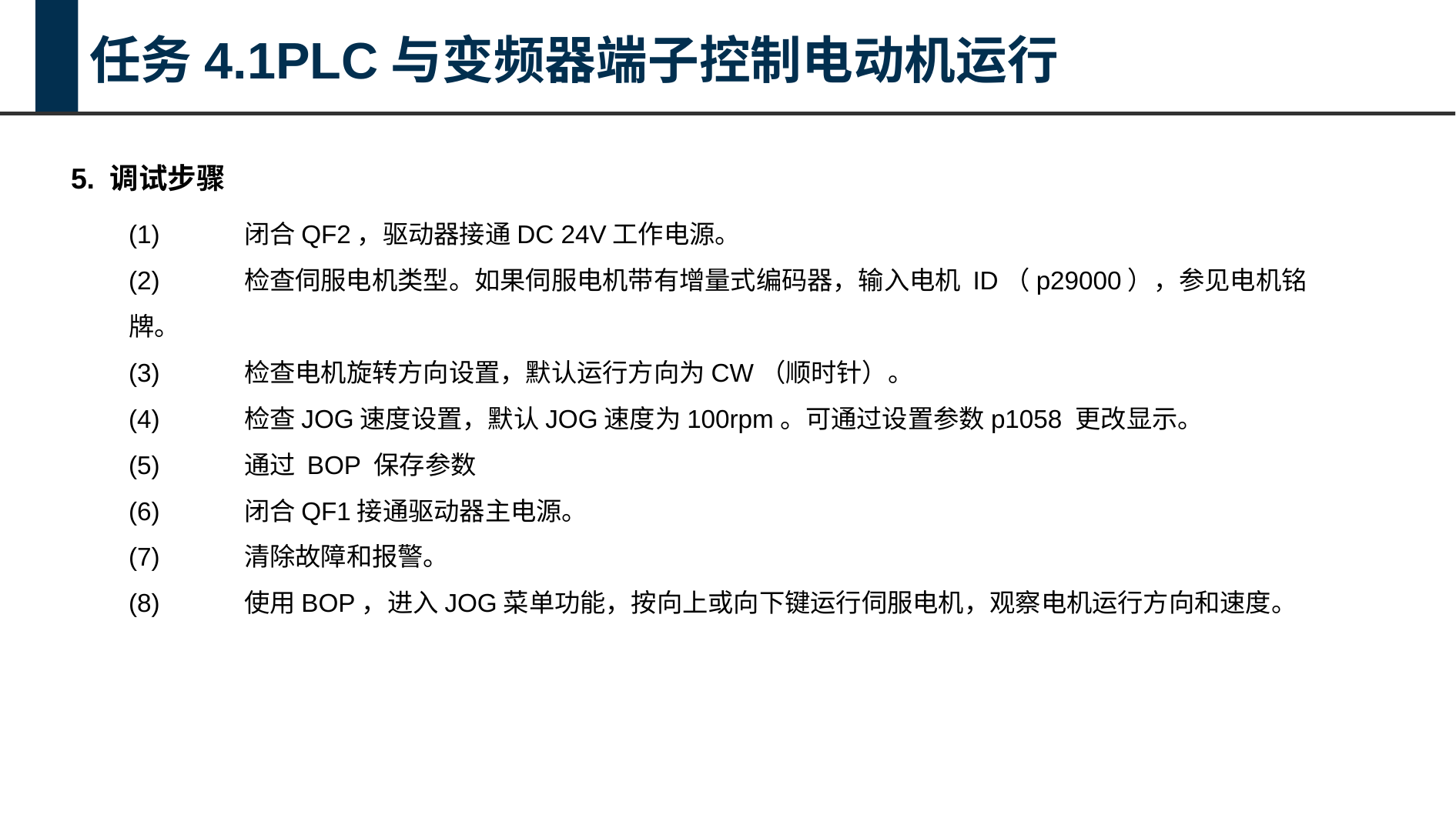

任务4.1PLC与变频器端子控制电动机运行
5. 调试步骤
(1)	闭合QF2，驱动器接通DC 24V工作电源。
(2)	检查伺服电机类型。如果伺服电机带有增量式编码器，输入电机 ID（p29000），参见电机铭牌。
(3)	检查电机旋转方向设置，默认运行方向为CW（顺时针）。
(4)	检查JOG速度设置，默认JOG速度为100rpm。可通过设置参数p1058 更改显示。
(5)	通过 BOP 保存参数
(6)	闭合QF1接通驱动器主电源。
(7)	清除故障和报警。
(8)	使用BOP，进入JOG菜单功能，按向上或向下键运行伺服电机，观察电机运行方向和速度。